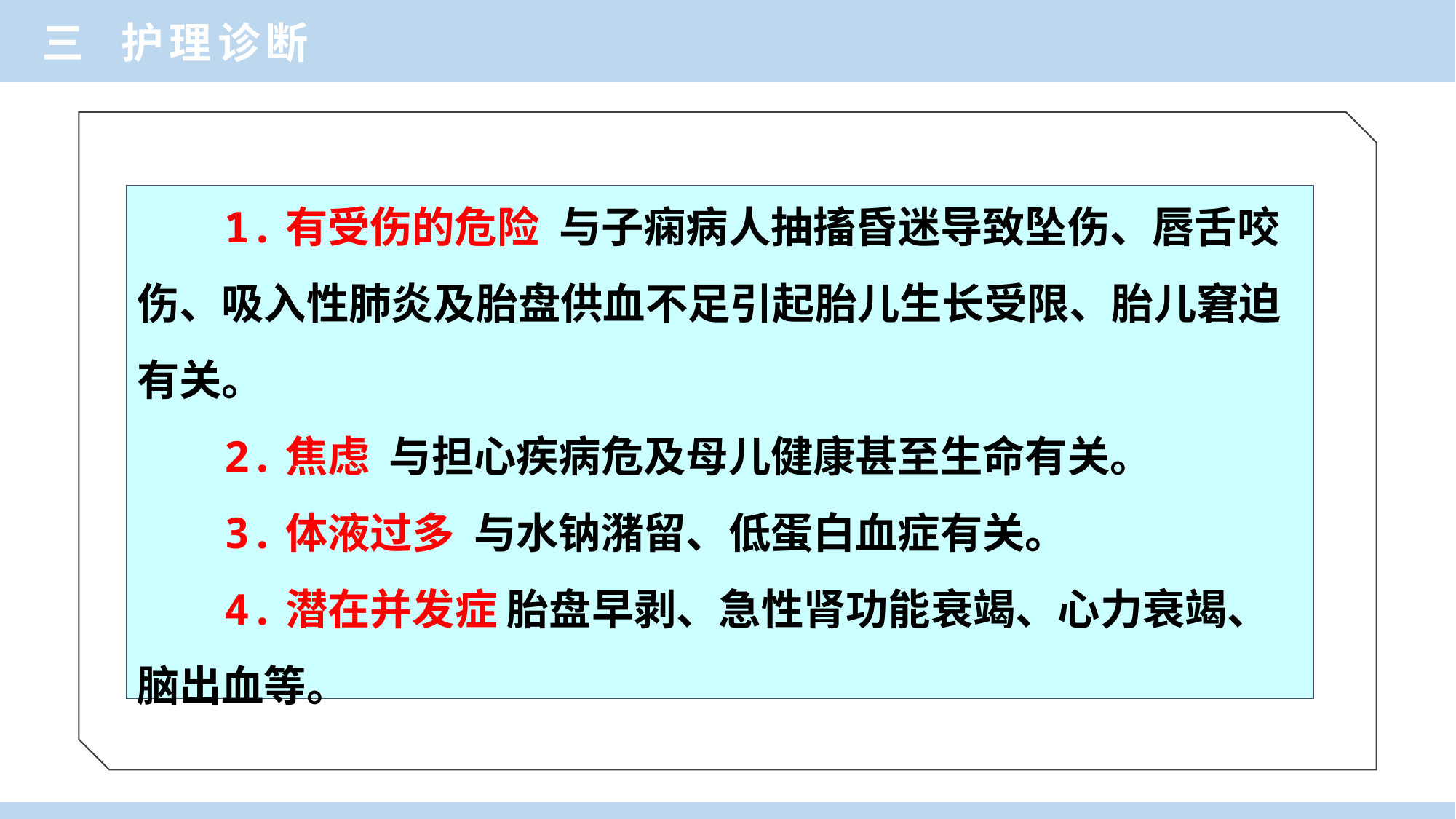

三  护理诊断

  1.有受伤的危险  与子痫病人抽搐昏迷导致坠伤、唇舌咬伤、吸入性肺炎及胎盘供血不足引起胎儿生长受限、胎儿窘迫有关。
  2.焦虑  与担心疾病危及母儿健康甚至生命有关。
  3.体液过多  与水钠潴留、低蛋白血症有关。
  4.潜在并发症 胎盘早剥、急性肾功能衰竭、心力衰竭、脑出血等。